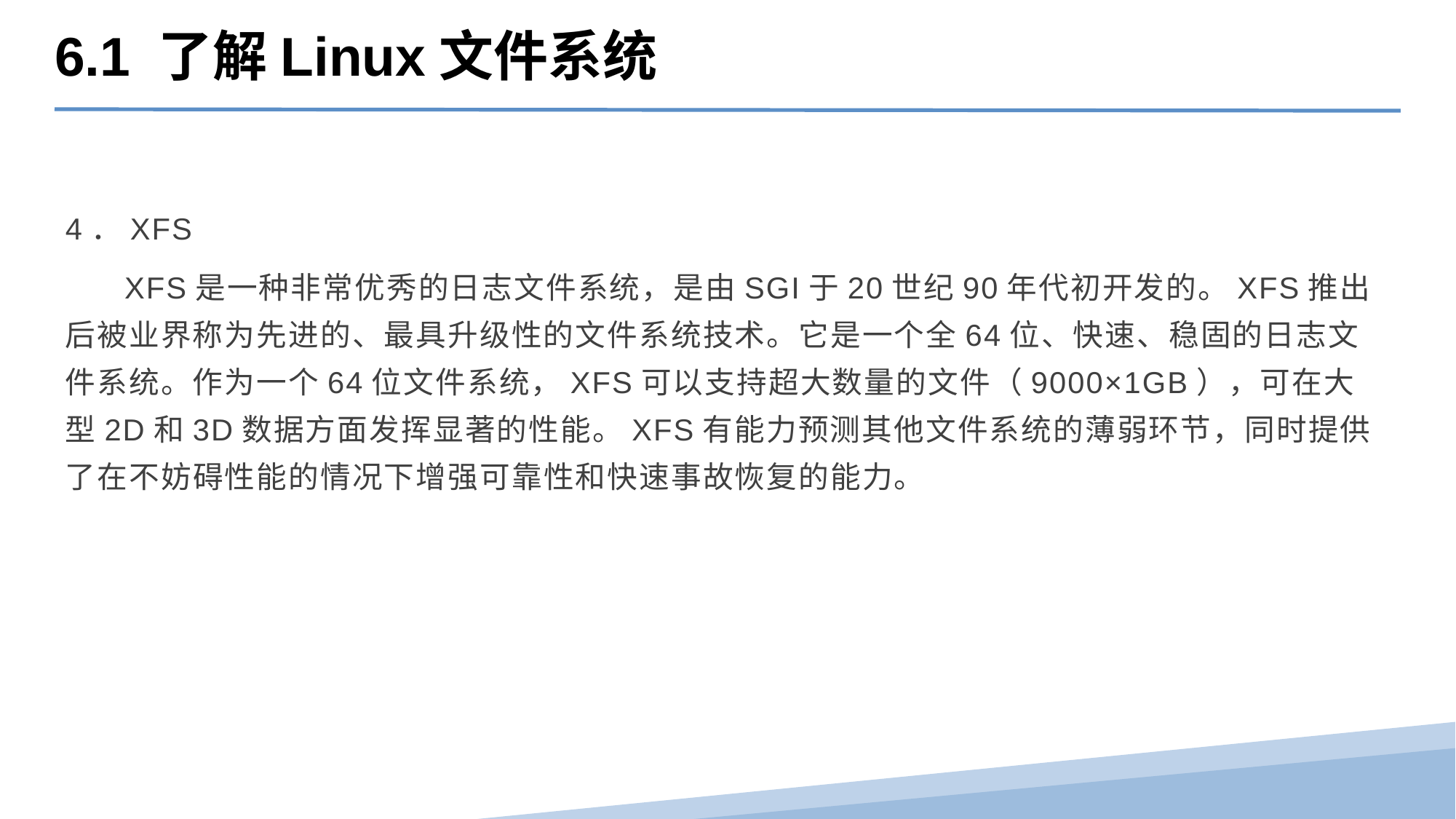

6.1 了解Linux文件系统
4．XFS
      XFS是一种非常优秀的日志文件系统，是由SGI于20世纪90年代初开发的。XFS推出后被业界称为先进的、最具升级性的文件系统技术。它是一个全64位、快速、稳固的日志文件系统。作为一个64位文件系统，XFS可以支持超大数量的文件（9000×1GB），可在大型2D和3D数据方面发挥显著的性能。XFS有能力预测其他文件系统的薄弱环节，同时提供了在不妨碍性能的情况下增强可靠性和快速事故恢复的能力。